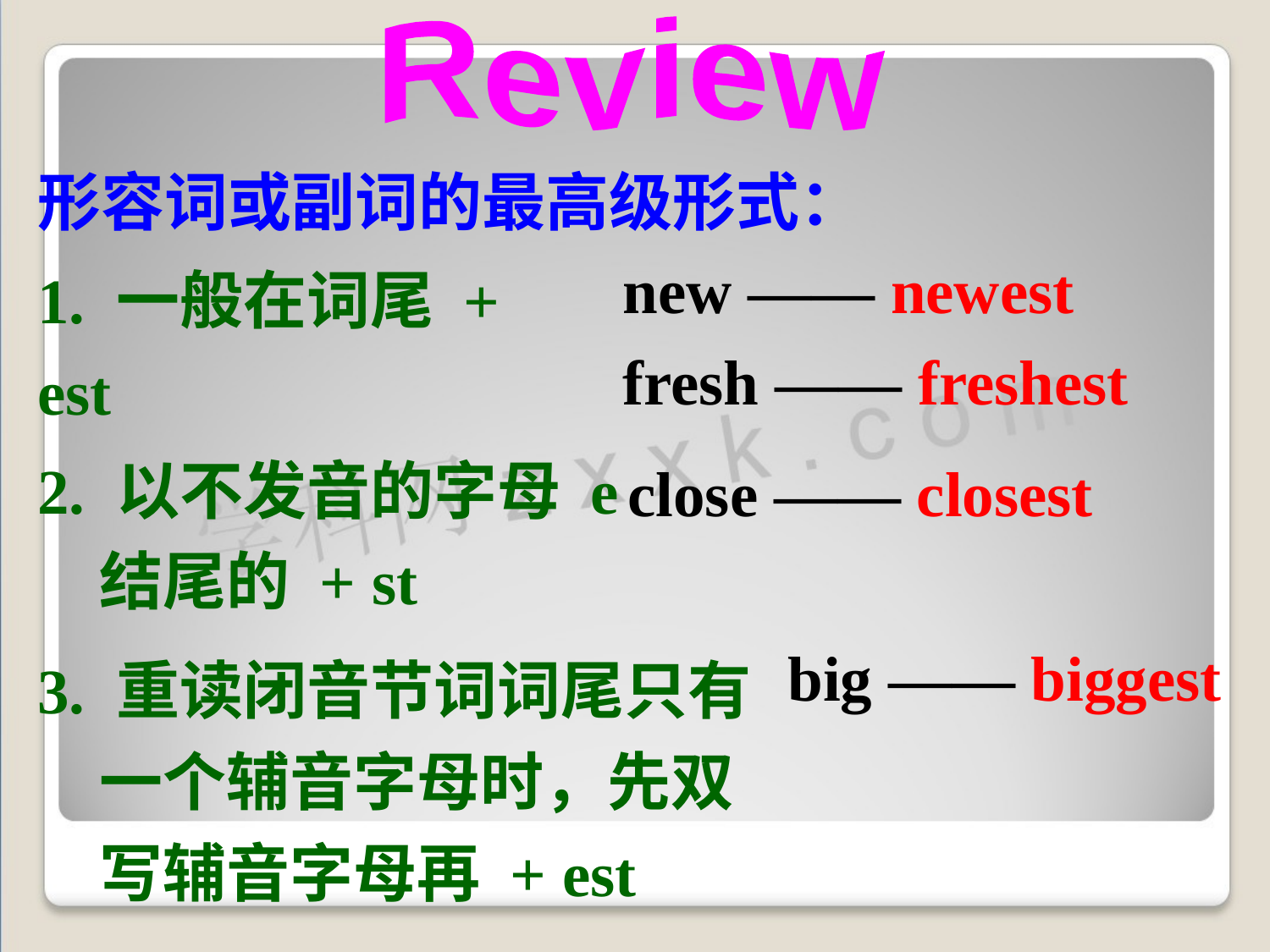

Review
形容词或副词的最高级形式：
new —— newest
fresh —— freshest
1. 一般在词尾 + est
2. 以不发音的字母 e 	结尾的 + st
close —— closest
big —— biggest
3. 重读闭音节词词尾只有	一个辅音字母时，先双	写辅音字母再 + est